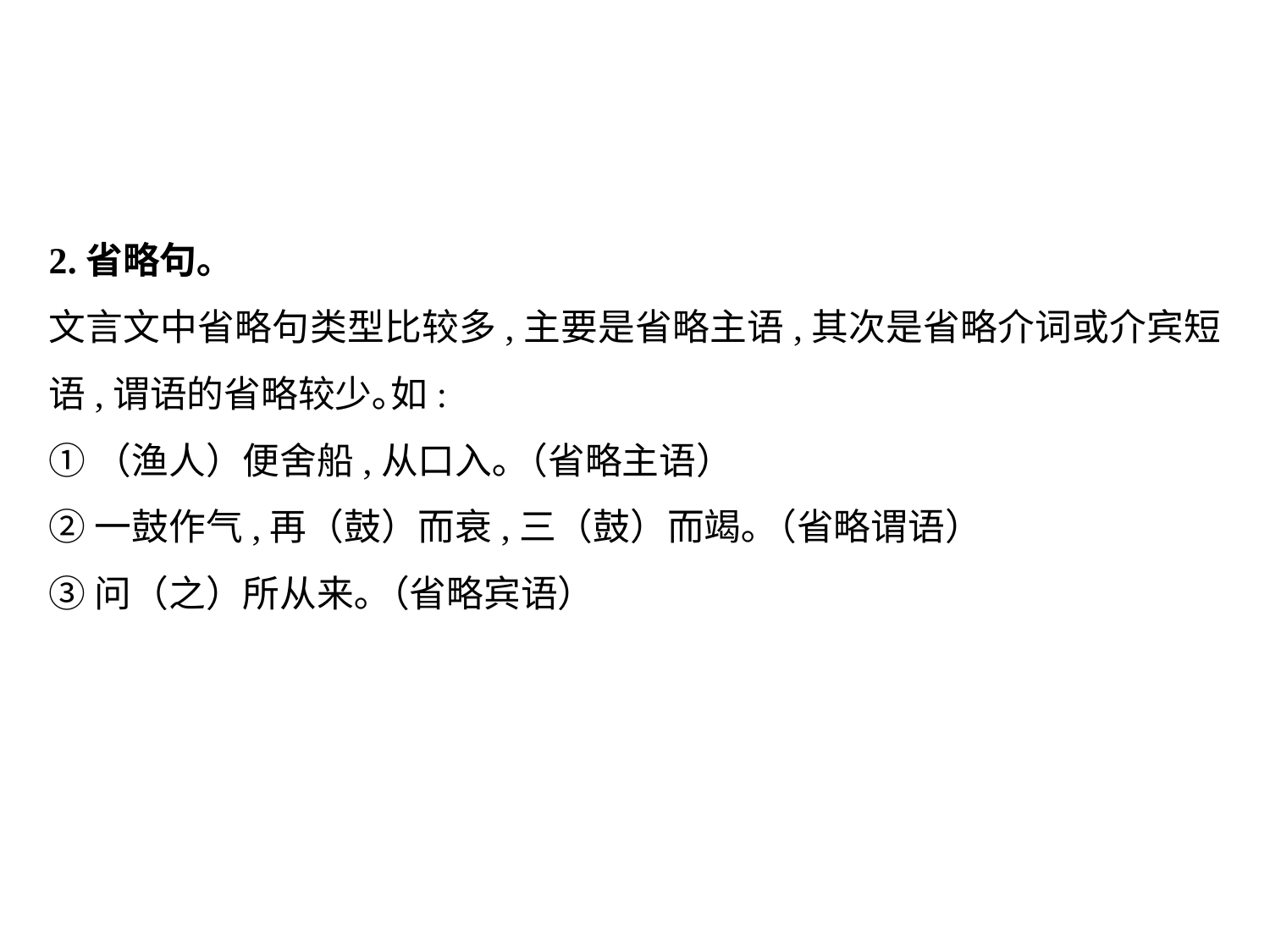

2.省略句｡
文言文中省略句类型比较多,主要是省略主语,其次是省略介词或介宾短语,谓语的省略较少｡如:
①（渔人）便舍船,从口入｡（省略主语）
②一鼓作气,再（鼓）而衰,三（鼓）而竭｡（省略谓语）
③问（之）所从来｡（省略宾语）